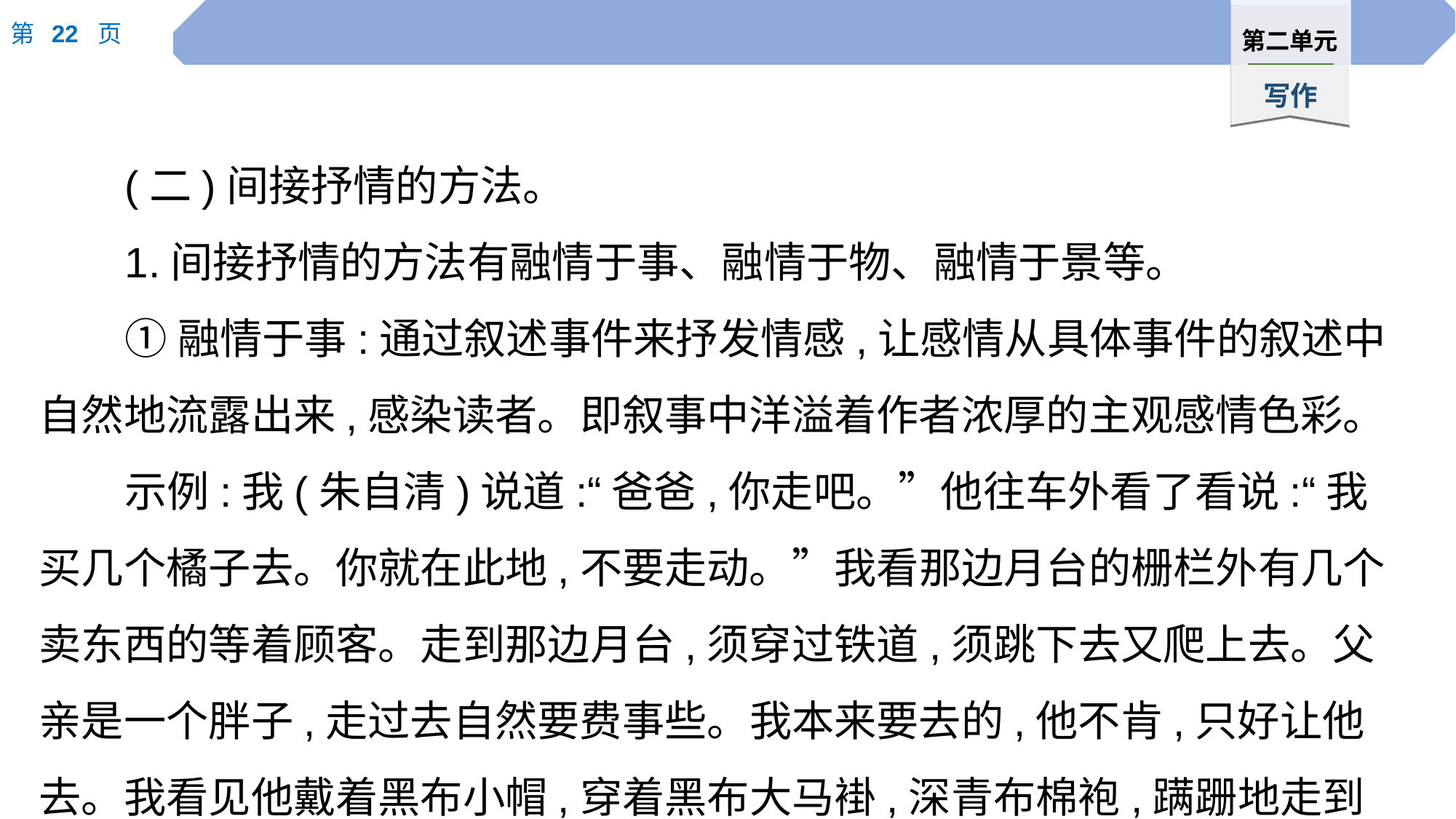

(二)间接抒情的方法。
1.间接抒情的方法有融情于事、融情于物、融情于景等。
①融情于事:通过叙述事件来抒发情感,让感情从具体事件的叙述中自然地流露出来,感染读者。即叙事中洋溢着作者浓厚的主观感情色彩。
示例:我(朱自清)说道:“爸爸,你走吧。”他往车外看了看说:“我买几个橘子去。你就在此地,不要走动。”我看那边月台的栅栏外有几个卖东西的等着顾客。走到那边月台,须穿过铁道,须跳下去又爬上去。父亲是一个胖子,走过去自然要费事些。我本来要去的,他不肯,只好让他去。我看见他戴着黑布小帽,穿着黑布大马褂,深青布棉袍,蹒跚地走到铁道边,